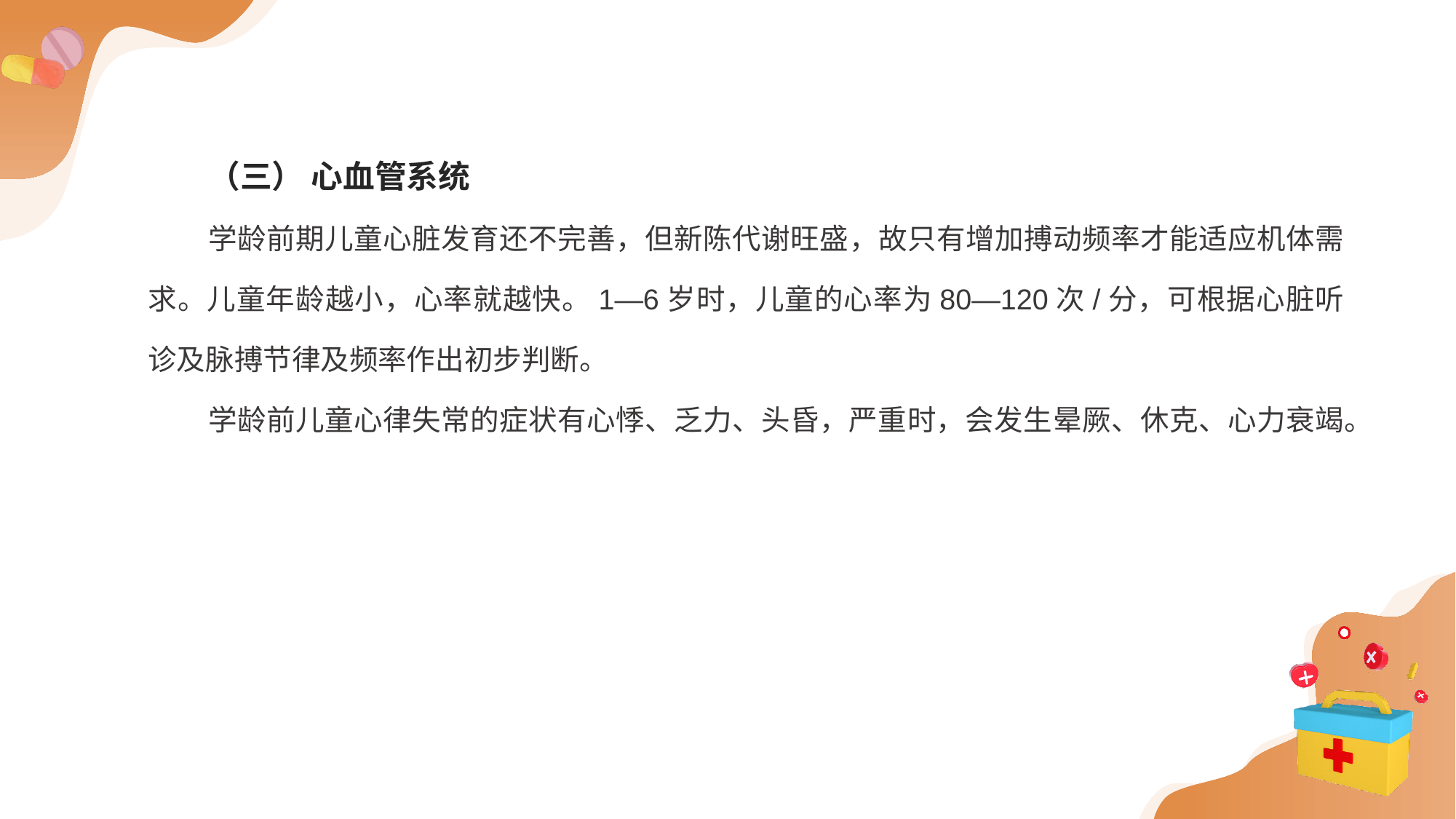

（三） 心血管系统
学龄前期儿童心脏发育还不完善，但新陈代谢旺盛，故只有增加搏动频率才能适应机体需求。儿童年龄越小，心率就越快。1—6岁时，儿童的心率为80—120次/分，可根据心脏听诊及脉搏节律及频率作出初步判断。
学龄前儿童心律失常的症状有心悸、乏力、头昏，严重时，会发生晕厥、休克、心力衰竭。